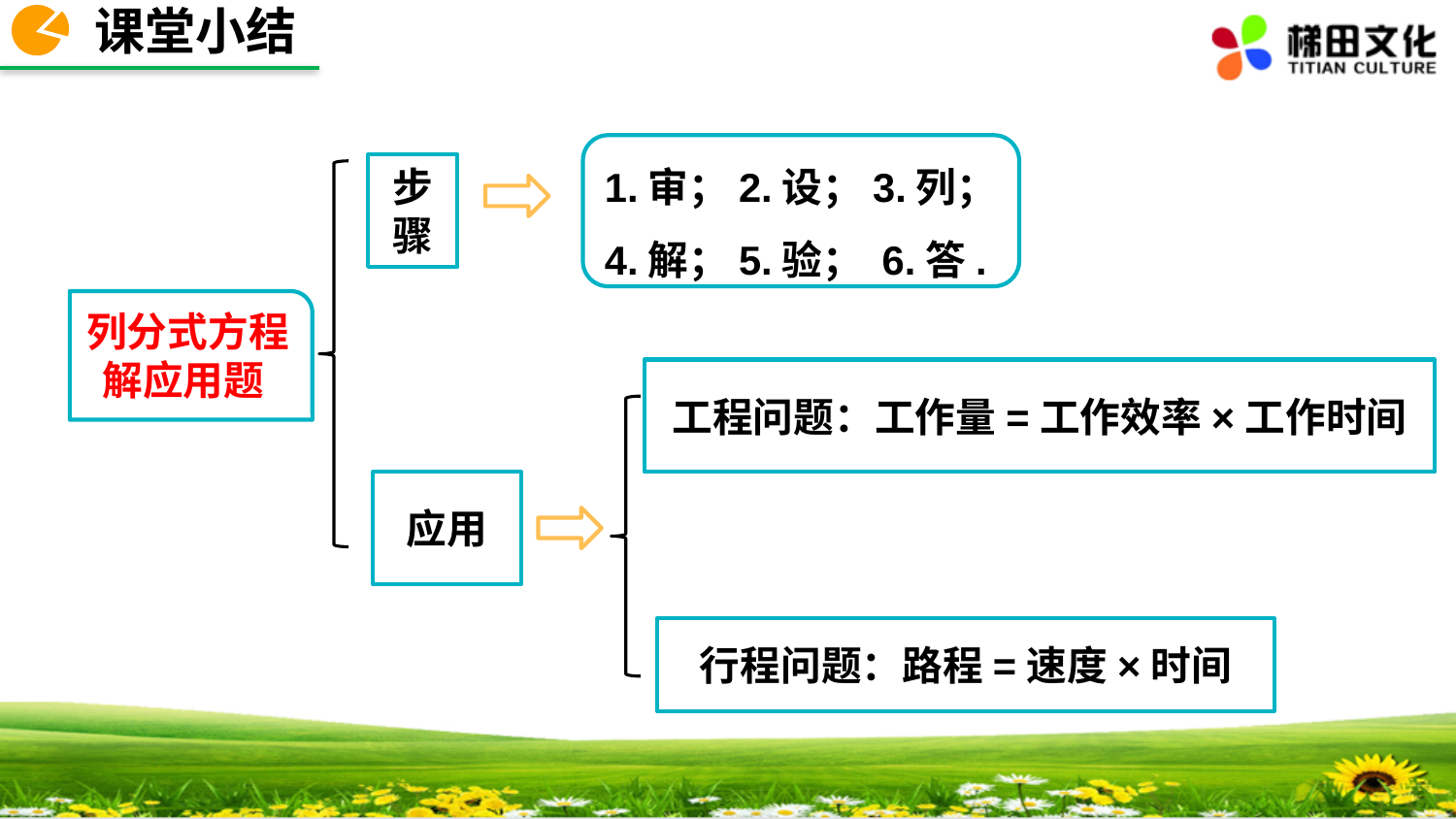

课堂小结

1.审；2.设；3.列；
4.解；5.验； 6.答.
步骤

列分式方程解应用题
工程问题：工作量=工作效率×工作时间

应用

行程问题：路程=速度×时间